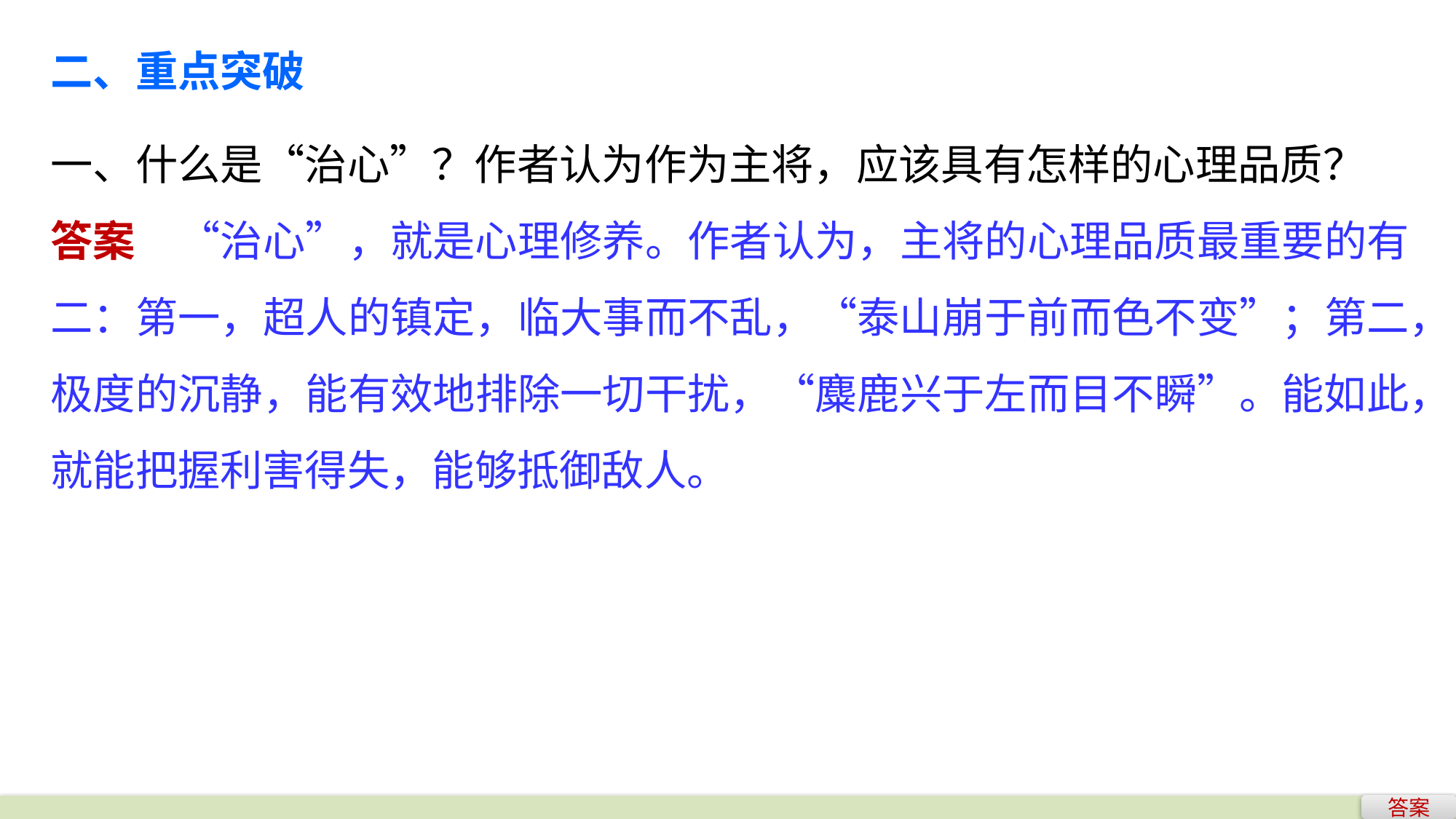

二、重点突破
一、什么是“治心”？作者认为作为主将，应该具有怎样的心理品质？
答案　“治心”，就是心理修养。作者认为，主将的心理品质最重要的有二：第一，超人的镇定，临大事而不乱，“泰山崩于前而色不变”；第二，极度的沉静，能有效地排除一切干扰，“麋鹿兴于左而目不瞬”。能如此，就能把握利害得失，能够抵御敌人。
答案